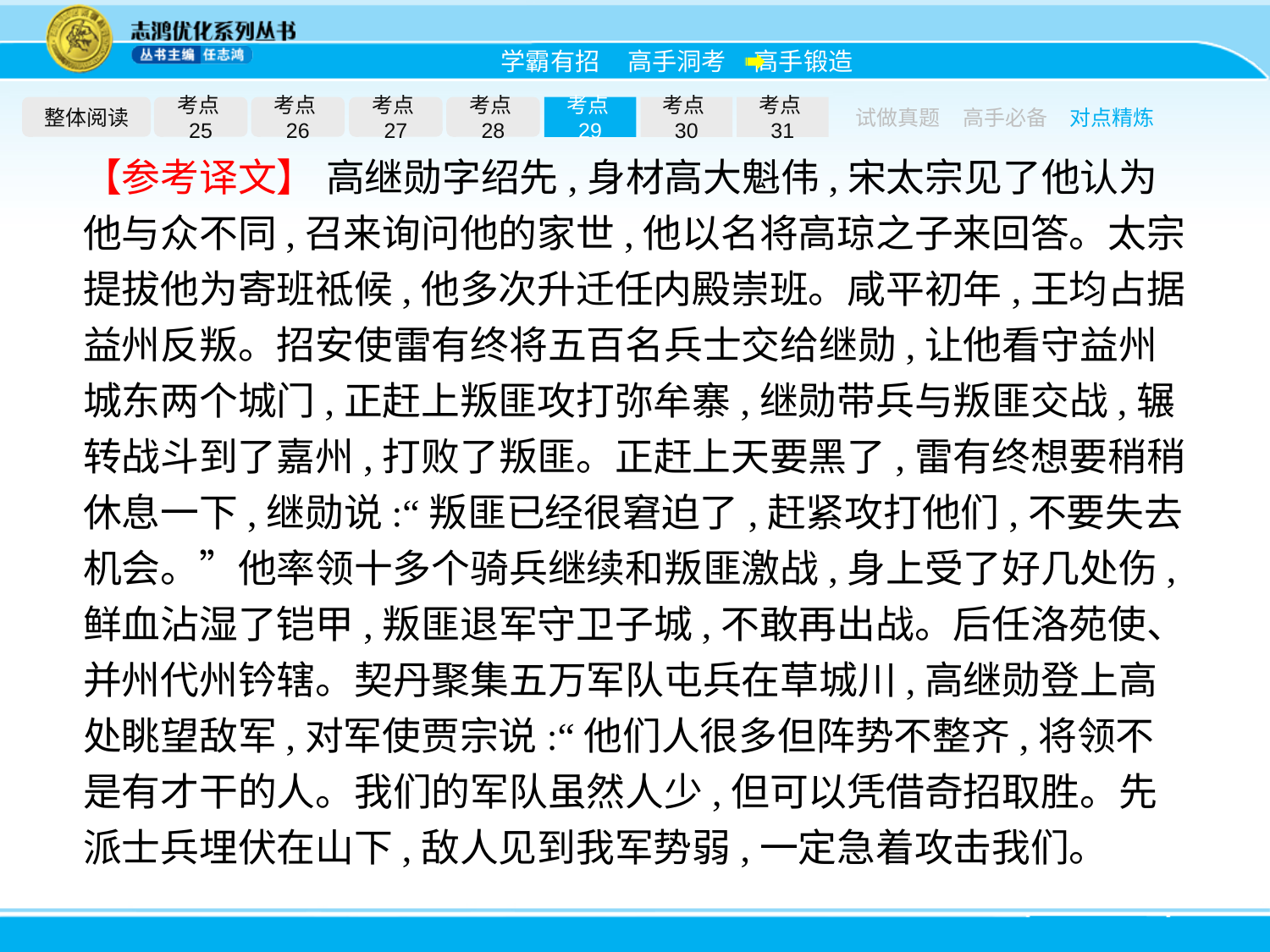

整体阅读
考点25
考点26
考点27
考点28
考点29
考点30
考点31
试做真题
高手必备
对点精炼
【参考译文】 高继勋字绍先,身材高大魁伟,宋太宗见了他认为他与众不同,召来询问他的家世,他以名将高琼之子来回答。太宗提拔他为寄班祗候,他多次升迁任内殿崇班。咸平初年,王均占据益州反叛。招安使雷有终将五百名兵士交给继勋,让他看守益州城东两个城门,正赶上叛匪攻打弥牟寨,继勋带兵与叛匪交战,辗转战斗到了嘉州,打败了叛匪。正赶上天要黑了,雷有终想要稍稍休息一下,继勋说:“叛匪已经很窘迫了,赶紧攻打他们,不要失去机会。”他率领十多个骑兵继续和叛匪激战,身上受了好几处伤,鲜血沾湿了铠甲,叛匪退军守卫子城,不敢再出战。后任洛苑使、并州代州钤辖。契丹聚集五万军队屯兵在草城川,高继勋登上高处眺望敌军,对军使贾宗说:“他们人很多但阵势不整齐,将领不是有才干的人。我们的军队虽然人少,但可以凭借奇招取胜。先派士兵埋伏在山下,敌人见到我军势弱,一定急着攻击我们。